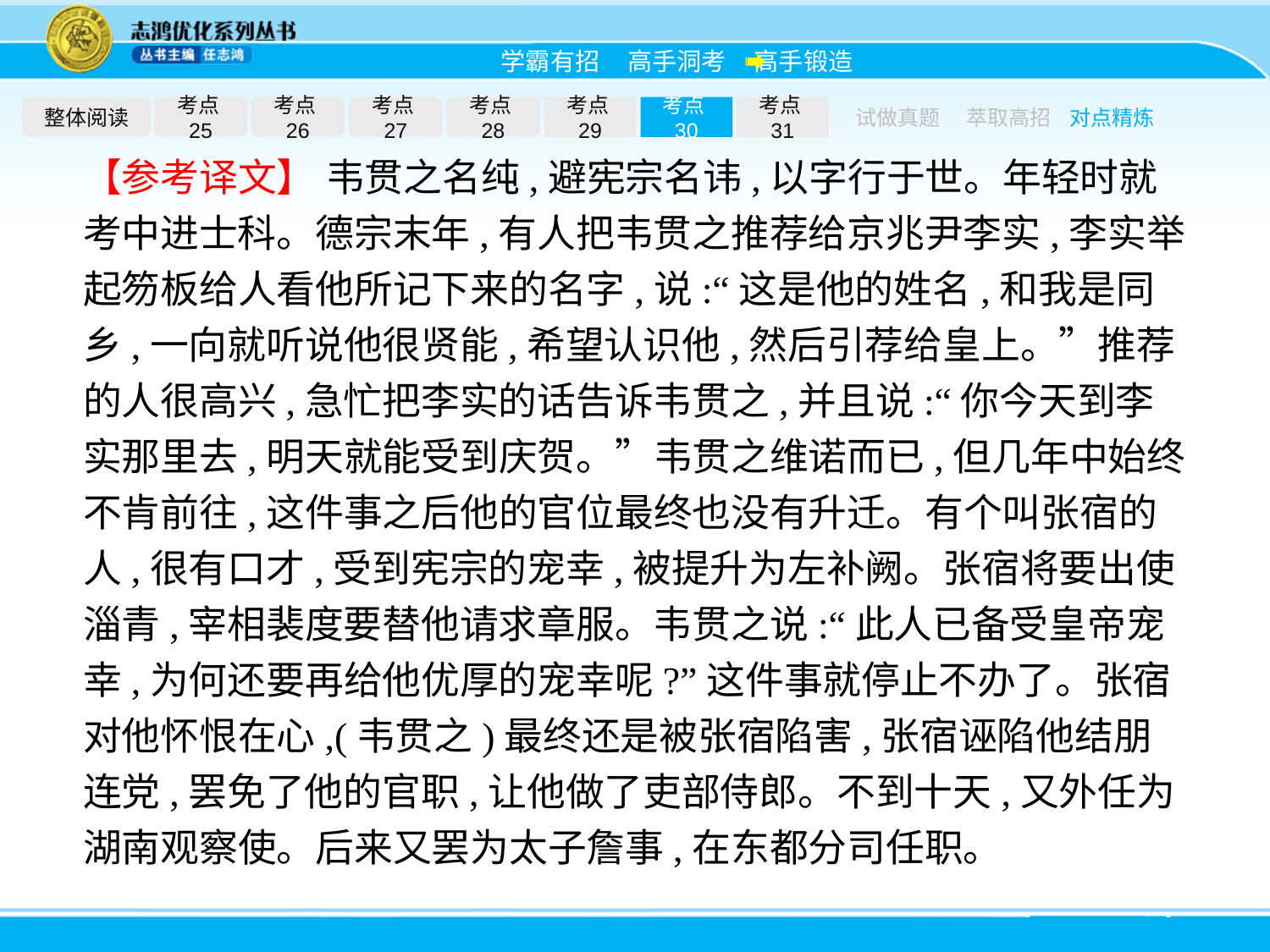

整体阅读
考点25
考点26
考点27
考点28
考点29
考点30
考点31
试做真题
萃取高招
对点精炼
【参考译文】 韦贯之名纯,避宪宗名讳,以字行于世。年轻时就考中进士科。德宗末年,有人把韦贯之推荐给京兆尹李实,李实举起笏板给人看他所记下来的名字,说:“这是他的姓名,和我是同乡,一向就听说他很贤能,希望认识他,然后引荐给皇上。”推荐的人很高兴,急忙把李实的话告诉韦贯之,并且说:“你今天到李实那里去,明天就能受到庆贺。”韦贯之维诺而已,但几年中始终不肯前往,这件事之后他的官位最终也没有升迁。有个叫张宿的人,很有口才,受到宪宗的宠幸,被提升为左补阙。张宿将要出使淄青,宰相裴度要替他请求章服。韦贯之说:“此人已备受皇帝宠幸,为何还要再给他优厚的宠幸呢?”这件事就停止不办了。张宿对他怀恨在心,(韦贯之)最终还是被张宿陷害,张宿诬陷他结朋连党,罢免了他的官职,让他做了吏部侍郎。不到十天,又外任为湖南观察使。后来又罢为太子詹事,在东都分司任职。